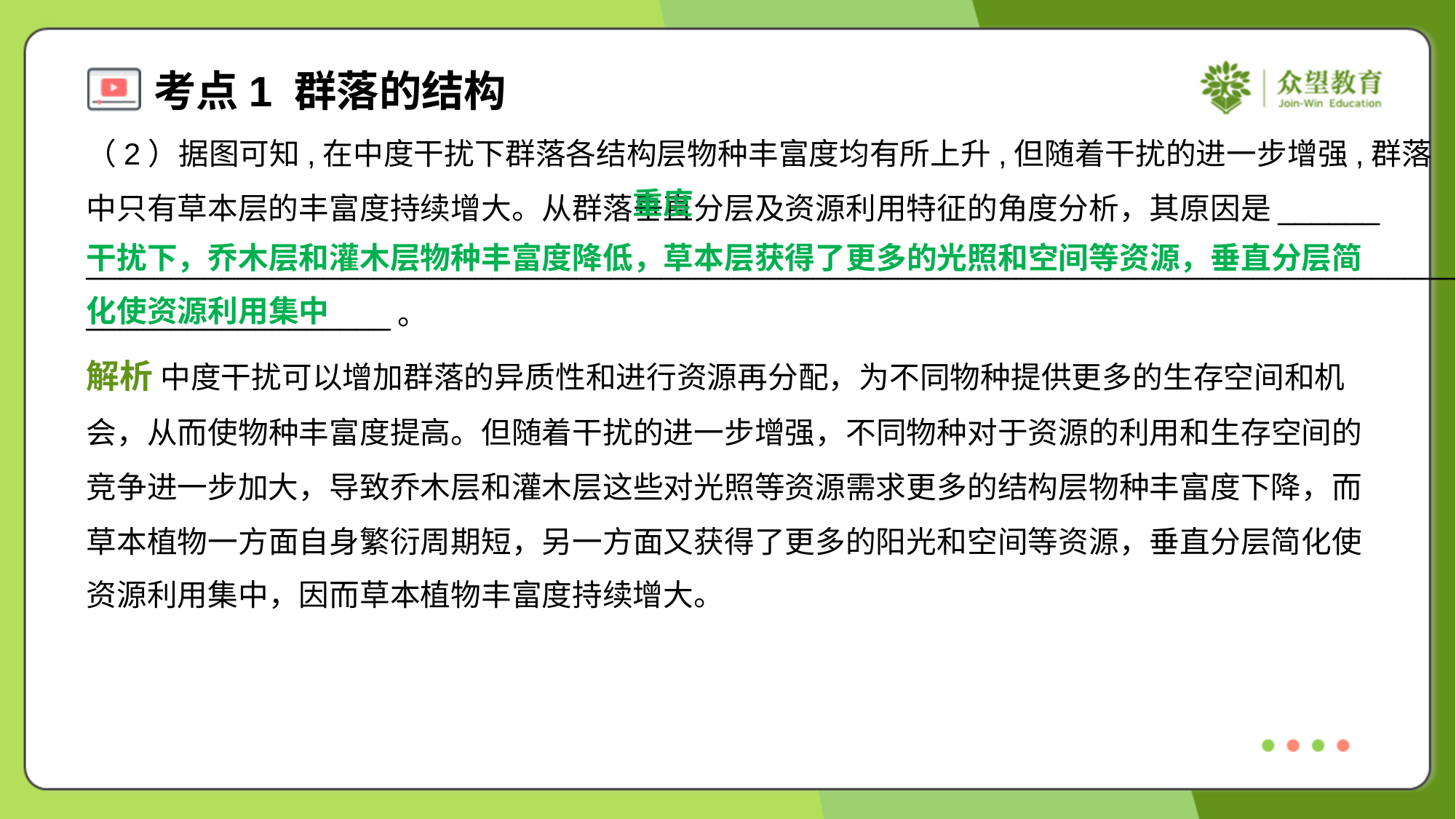

（2）据图可知,在中度干扰下群落各结构层物种丰富度均有所上升,但随着干扰的进一步增强,群落
中只有草本层的丰富度持续增大。从群落垂直分层及资源利用特征的角度分析，其原因是______
____________________________________________________________________________________
__________________。
                                                                              重度
干扰下，乔木层和灌木层物种丰富度降低，草本层获得了更多的光照和空间等资源，垂直分层简
化使资源利用集中
解析 中度干扰可以增加群落的异质性和进行资源再分配，为不同物种提供更多的生存空间和机
会，从而使物种丰富度提高。但随着干扰的进一步增强，不同物种对于资源的利用和生存空间的
竞争进一步加大，导致乔木层和灌木层这些对光照等资源需求更多的结构层物种丰富度下降，而
草本植物一方面自身繁衍周期短，另一方面又获得了更多的阳光和空间等资源，垂直分层简化使
资源利用集中，因而草本植物丰富度持续增大。